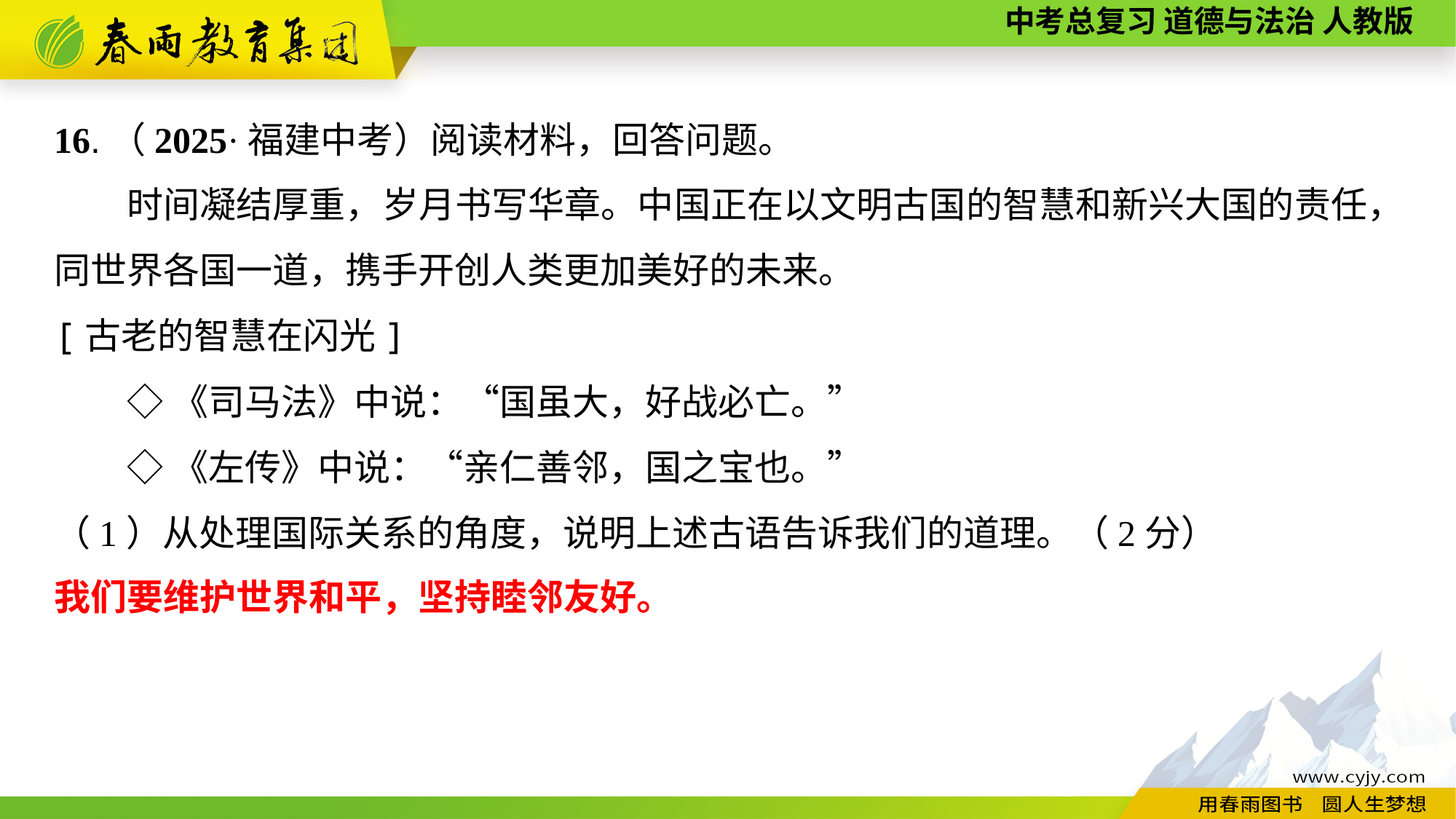

16.（2025·福建中考）阅读材料，回答问题。
时间凝结厚重，岁月书写华章。中国正在以文明古国的智慧和新兴大国的责任，同世界各国一道，携手开创人类更加美好的未来。
[古老的智慧在闪光]
◇《司马法》中说：“国虽大，好战必亡。”
◇《左传》中说：“亲仁善邻，国之宝也。”
（1）从处理国际关系的角度，说明上述古语告诉我们的道理。（2分）
我们要维护世界和平，坚持睦邻友好。